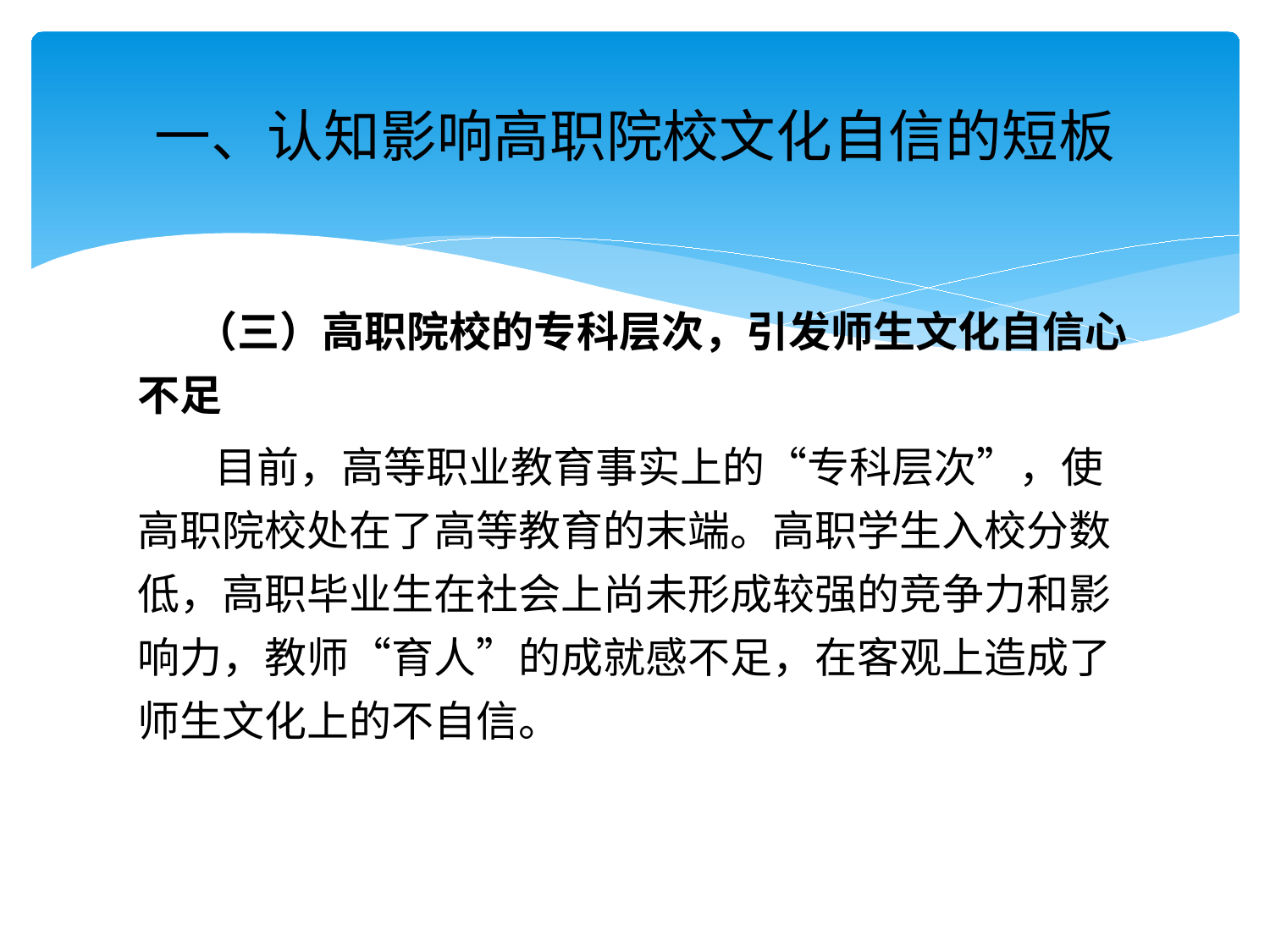

# 一、认知影响高职院校文化自信的短板
     （三）高职院校的专科层次，引发师生文化自信心不足
       目前，高等职业教育事实上的“专科层次”，使高职院校处在了高等教育的末端。高职学生入校分数低，高职毕业生在社会上尚未形成较强的竞争力和影响力，教师“育人”的成就感不足，在客观上造成了师生文化上的不自信。